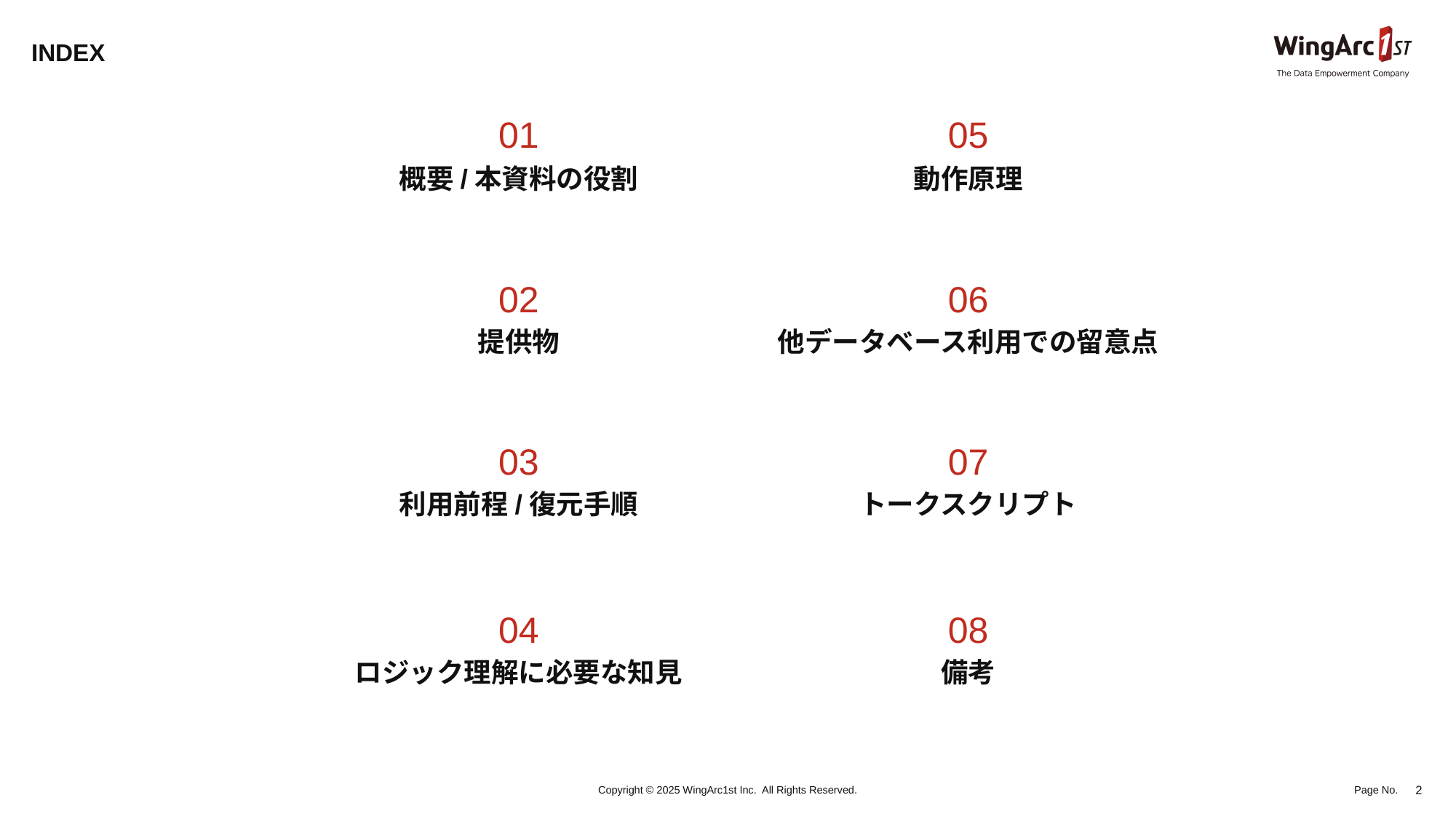

# INDEX
01
05
概要/本資料の役割
動作原理
02
06
提供物
他データベース利用での留意点
03
07
利用前程/復元手順
トークスクリプト
04
08
ロジック理解に必要な知見
備考
Copyright © 2025 WingArc1st Inc.  All Rights Reserved.
2